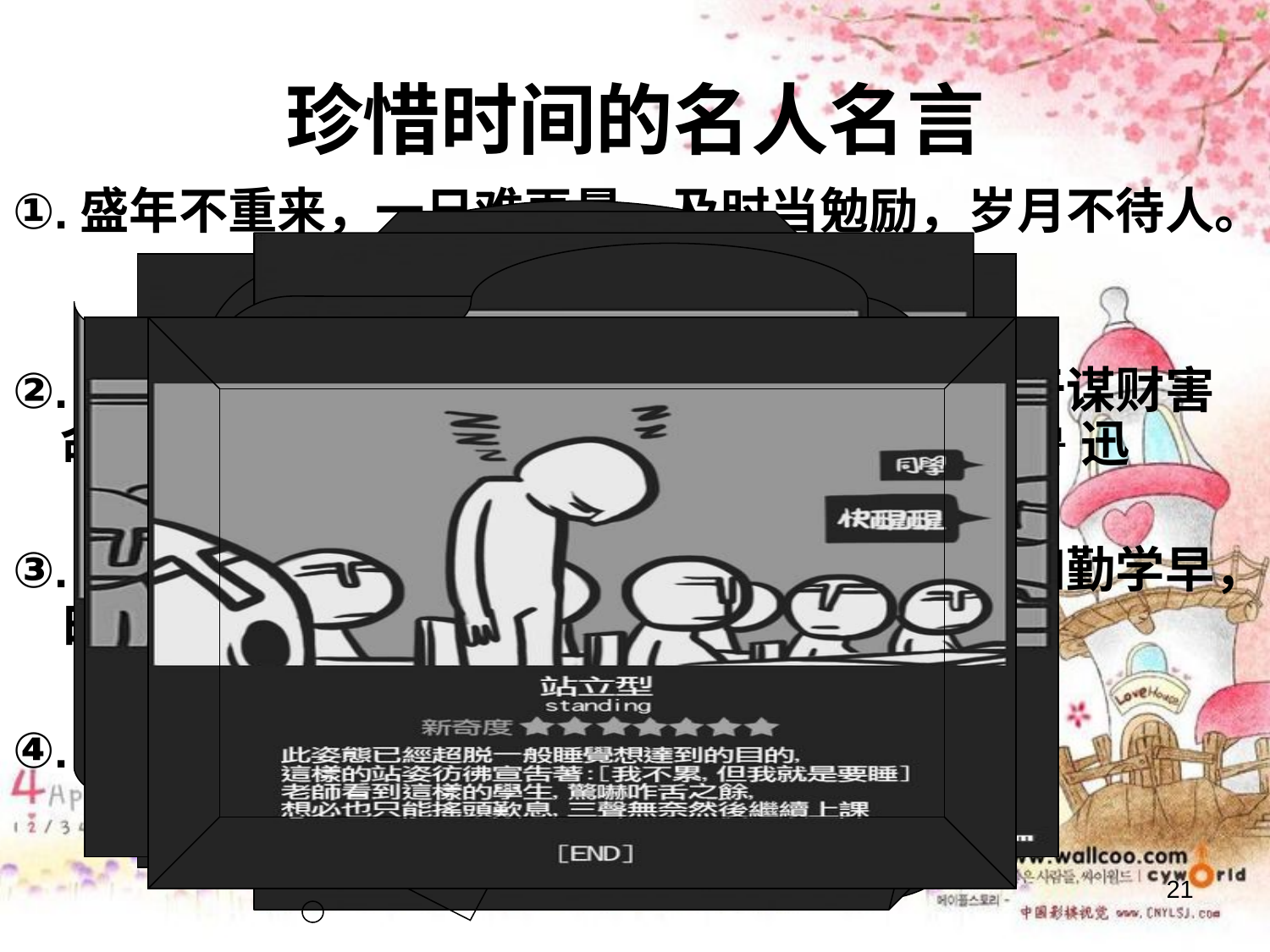

# 珍惜时间的名人名言
①.盛年不重来，一日难再晨。及时当勉励，岁月不待人。                               ——陶渊明

②.生命是以时间为单位的，浪费别人的时间等于谋财害命；浪费自己的时间，等于慢性自杀。  ——鲁 迅

③.三更灯火五更鸡，正是男儿读书时，黑发不知勤学早，白首方悔读书迟。                ——颜真卿

④.时不可及，日不可留。               ——《墨子》

21